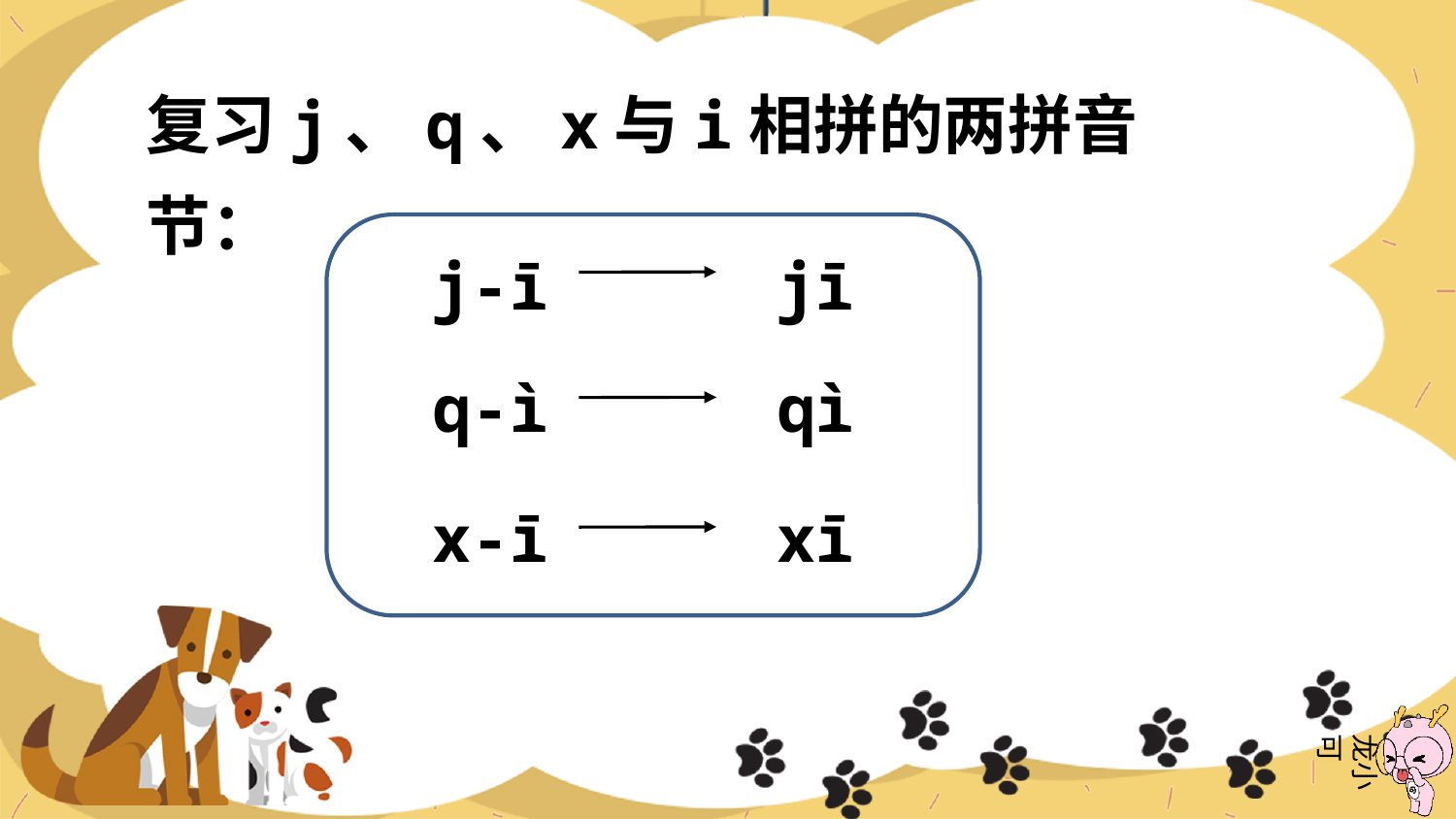

复习j、q、x与i相拼的两拼音节：

j-ī
jī
q-ì
qì
xī
x-ī